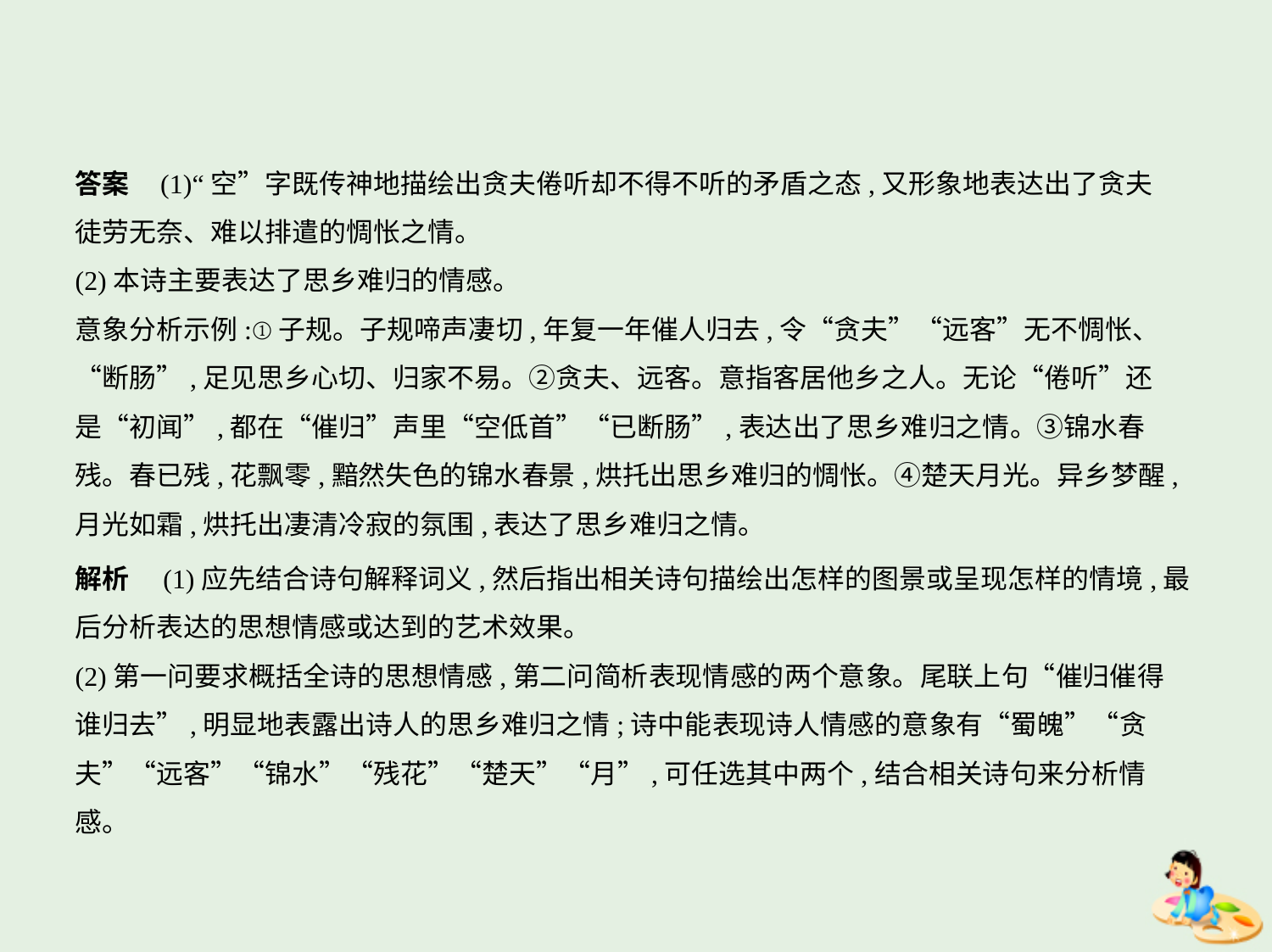

答案    (1)“空”字既传神地描绘出贪夫倦听却不得不听的矛盾之态,又形象地表达出了贪夫
徒劳无奈、难以排遣的惆怅之情。
(2)本诗主要表达了思乡难归的情感。
意象分析示例:①子规。子规啼声凄切,年复一年催人归去,令“贪夫”“远客”无不惆怅、
“断肠”,足见思乡心切、归家不易。②贪夫、远客。意指客居他乡之人。无论“倦听”还
是“初闻”,都在“催归”声里“空低首”“已断肠”,表达出了思乡难归之情。③锦水春
残。春已残,花飘零,黯然失色的锦水春景,烘托出思乡难归的惆怅。④楚天月光。异乡梦醒,
月光如霜,烘托出凄清冷寂的氛围,表达了思乡难归之情。
解析　(1)应先结合诗句解释词义,然后指出相关诗句描绘出怎样的图景或呈现怎样的情境,最
后分析表达的思想情感或达到的艺术效果。
(2)第一问要求概括全诗的思想情感,第二问简析表现情感的两个意象。尾联上句“催归催得
谁归去”,明显地表露出诗人的思乡难归之情;诗中能表现诗人情感的意象有“蜀魄”“贪
夫”“远客”“锦水”“残花”“楚天”“月”,可任选其中两个,结合相关诗句来分析情
感。